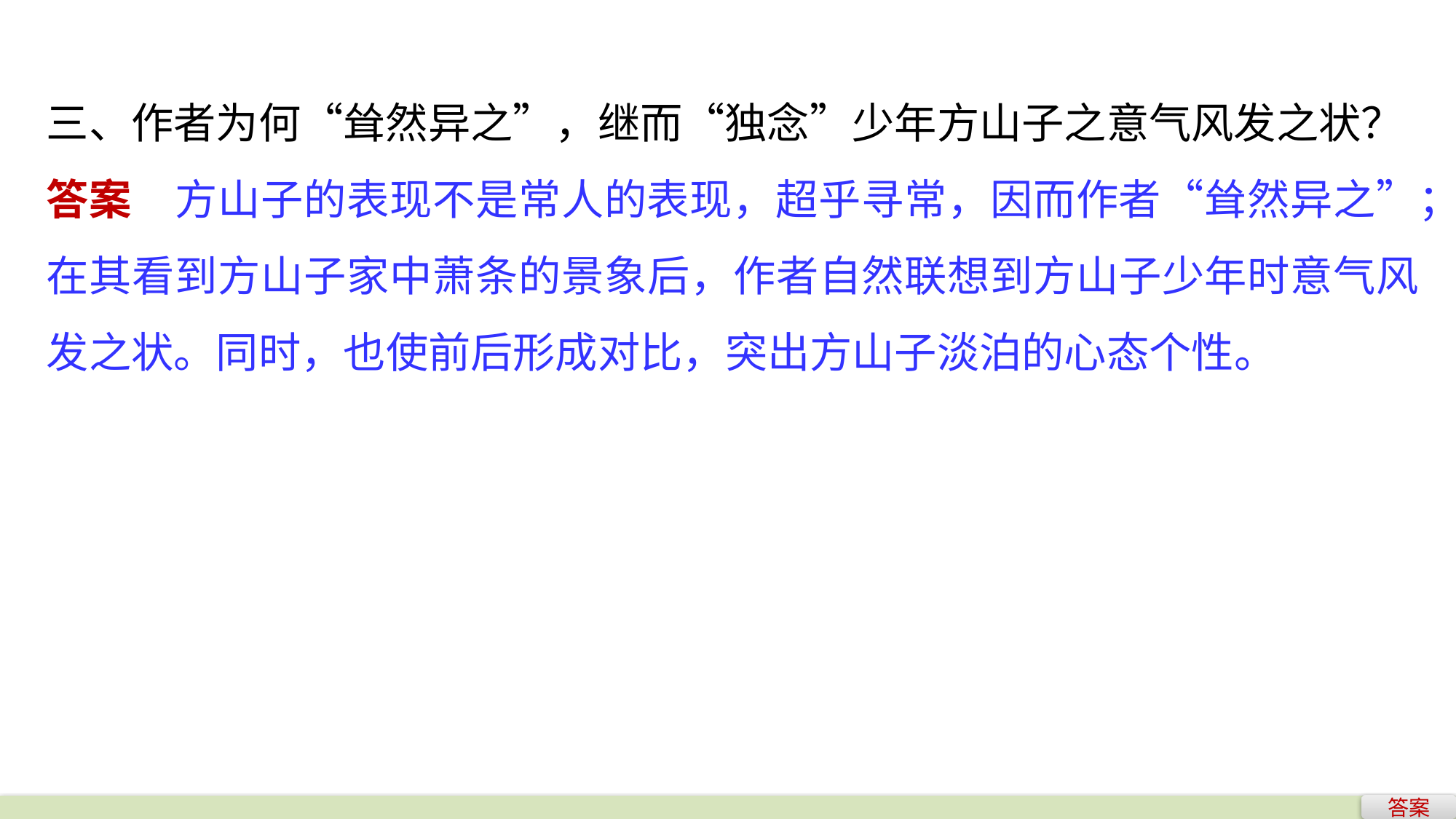

三、作者为何“耸然异之”，继而“独念”少年方山子之意气风发之状？
答案　方山子的表现不是常人的表现，超乎寻常，因而作者“耸然异之”；在其看到方山子家中萧条的景象后，作者自然联想到方山子少年时意气风发之状。同时，也使前后形成对比，突出方山子淡泊的心态个性。
答案